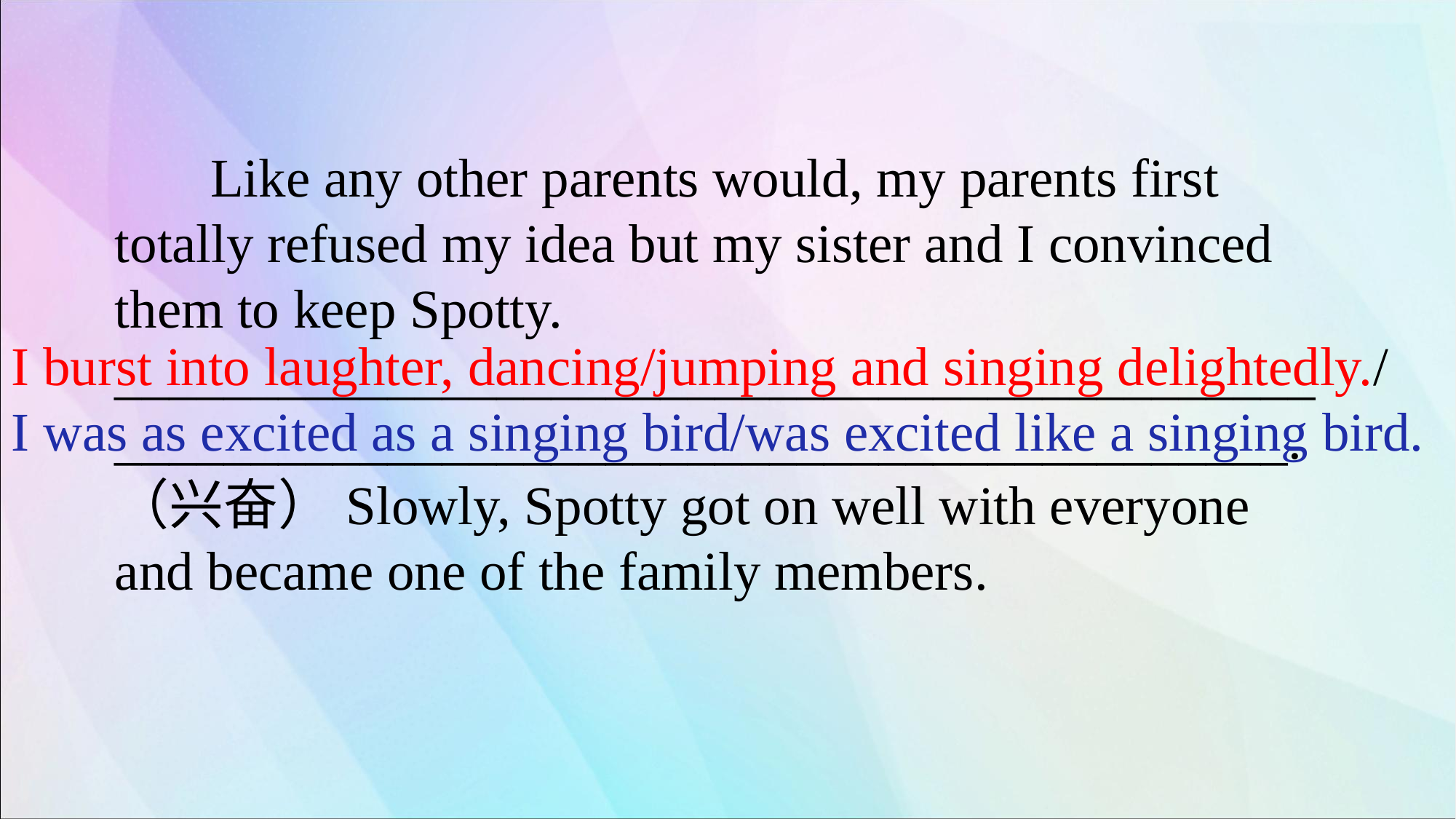

Like any other parents would, my parents first totally refused my idea but my sister and I convinced them to keep Spotty.
____________________________________________
___________________________________________.（兴奋）Slowly, Spotty got on well with everyone and became one of the family members.
I burst into laughter, dancing/jumping and singing delightedly./
I was as excited as a singing bird/was excited like a singing bird.